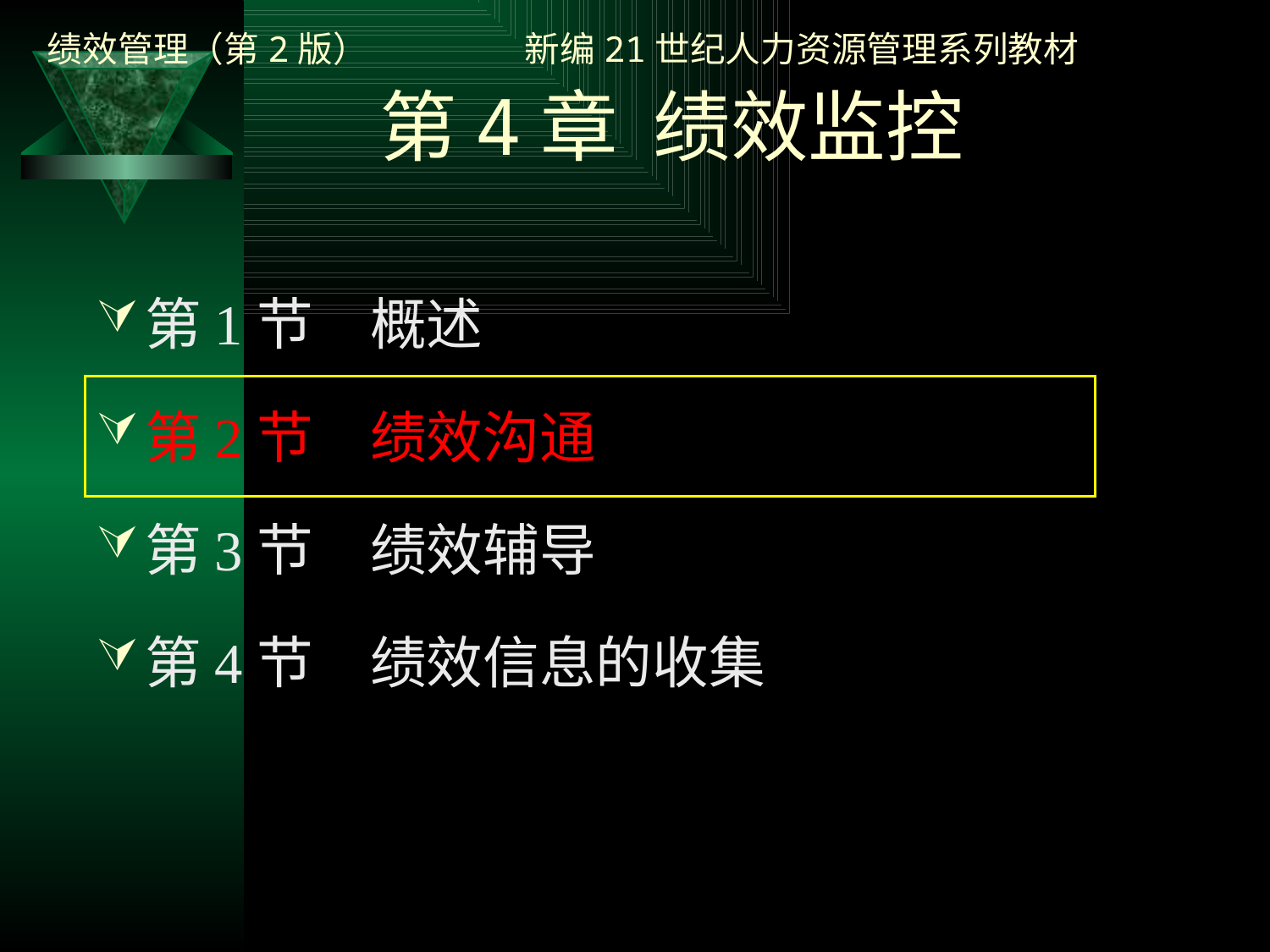

# 第4章  绩效监控
第1节　概述
第2节　绩效沟通
第3节　绩效辅导
第4节　绩效信息的收集